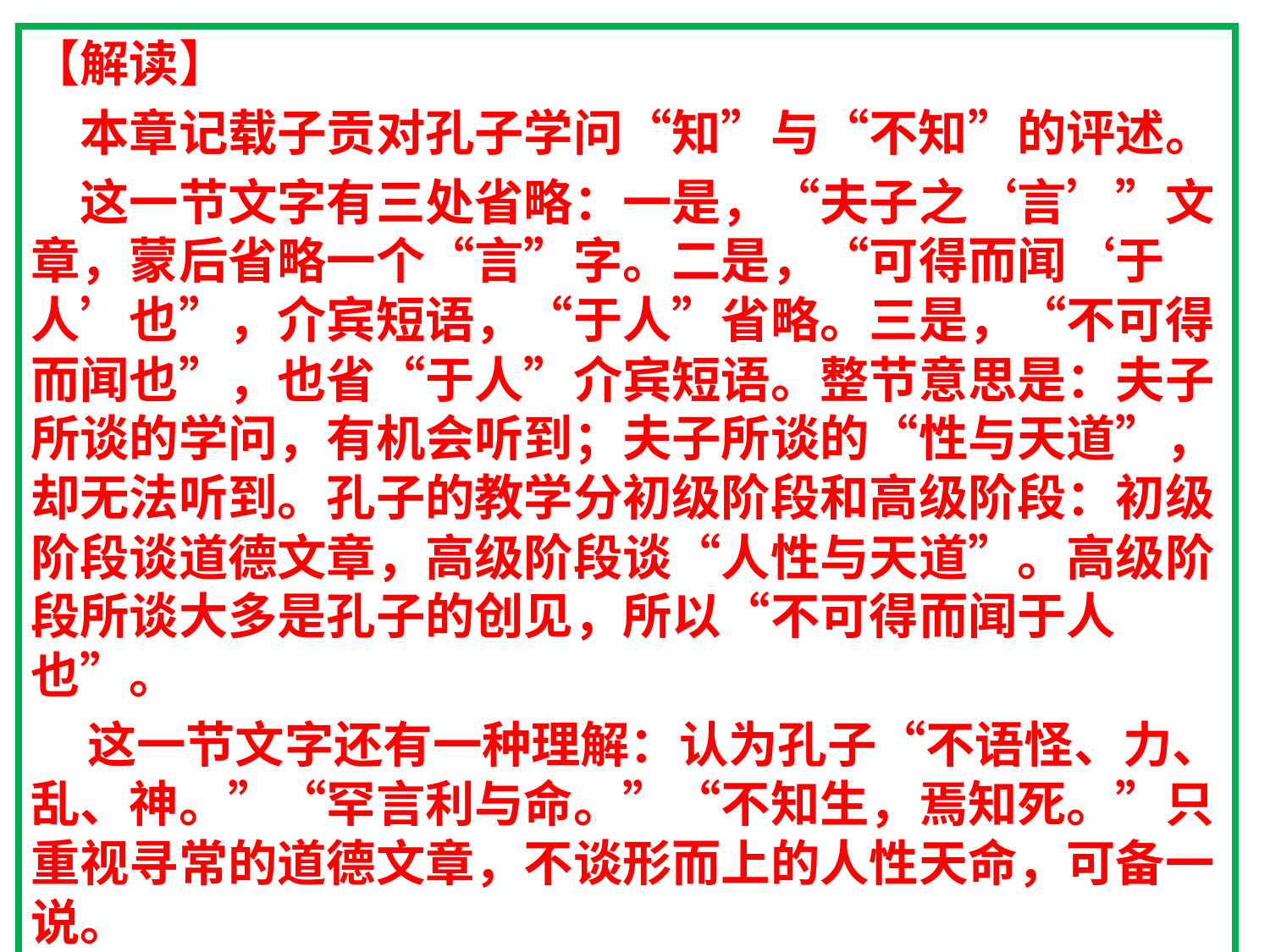

【解读】
　本章记载子贡对孔子学问“知”与“不知”的评述。
　这一节文字有三处省略：一是，“夫子之‘言’”文章，蒙后省略一个“言”字。二是，“可得而闻‘于人’也”，介宾短语，“于人”省略。三是，“不可得而闻也”，也省“于人”介宾短语。整节意思是：夫子所谈的学问，有机会听到；夫子所谈的“性与天道”，却无法听到。孔子的教学分初级阶段和高级阶段：初级阶段谈道德文章，高级阶段谈“人性与天道”。高级阶段所谈大多是孔子的创见，所以“不可得而闻于人也”。
    这一节文字还有一种理解：认为孔子“不语怪、力、乱、神。”“罕言利与命。”“不知生，焉知死。”只重视寻常的道德文章，不谈形而上的人性天命，可备一说。